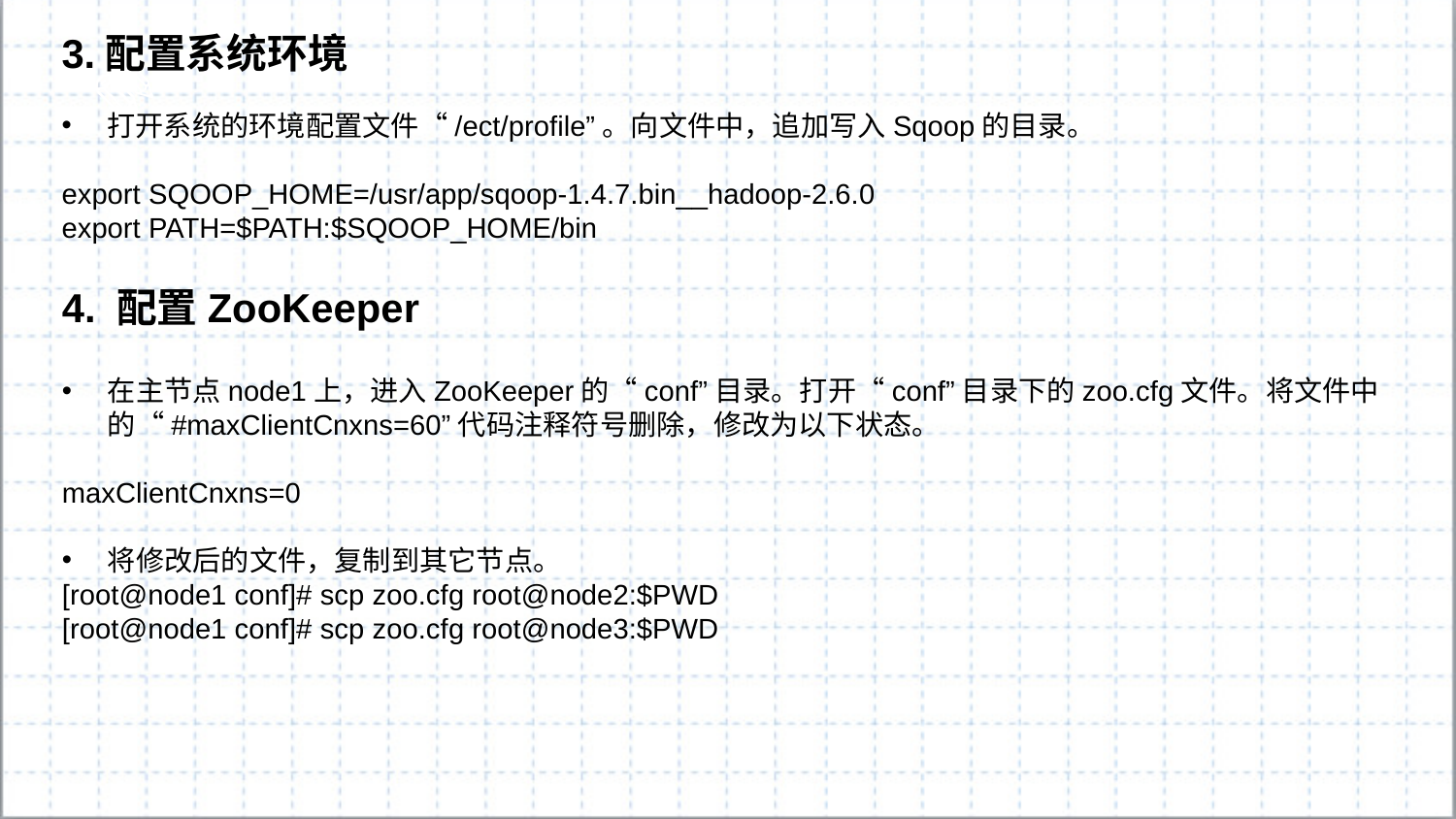

3.配置系统环境
打开系统的环境配置文件“/ect/profile”。向文件中，追加写入Sqoop的目录。

export SQOOP_HOME=/usr/app/sqoop-1.4.7.bin__hadoop-2.6.0
export PATH=$PATH:$SQOOP_HOME/bin
4. 配置ZooKeeper
在主节点node1上，进入ZooKeeper的“conf”目录。打开“conf”目录下的zoo.cfg文件。将文件中的“#maxClientCnxns=60”代码注释符号删除，修改为以下状态。

maxClientCnxns=0

将修改后的文件，复制到其它节点。
[root@node1 conf]# scp zoo.cfg root@node2:$PWD
[root@node1 conf]# scp zoo.cfg root@node3:$PWD